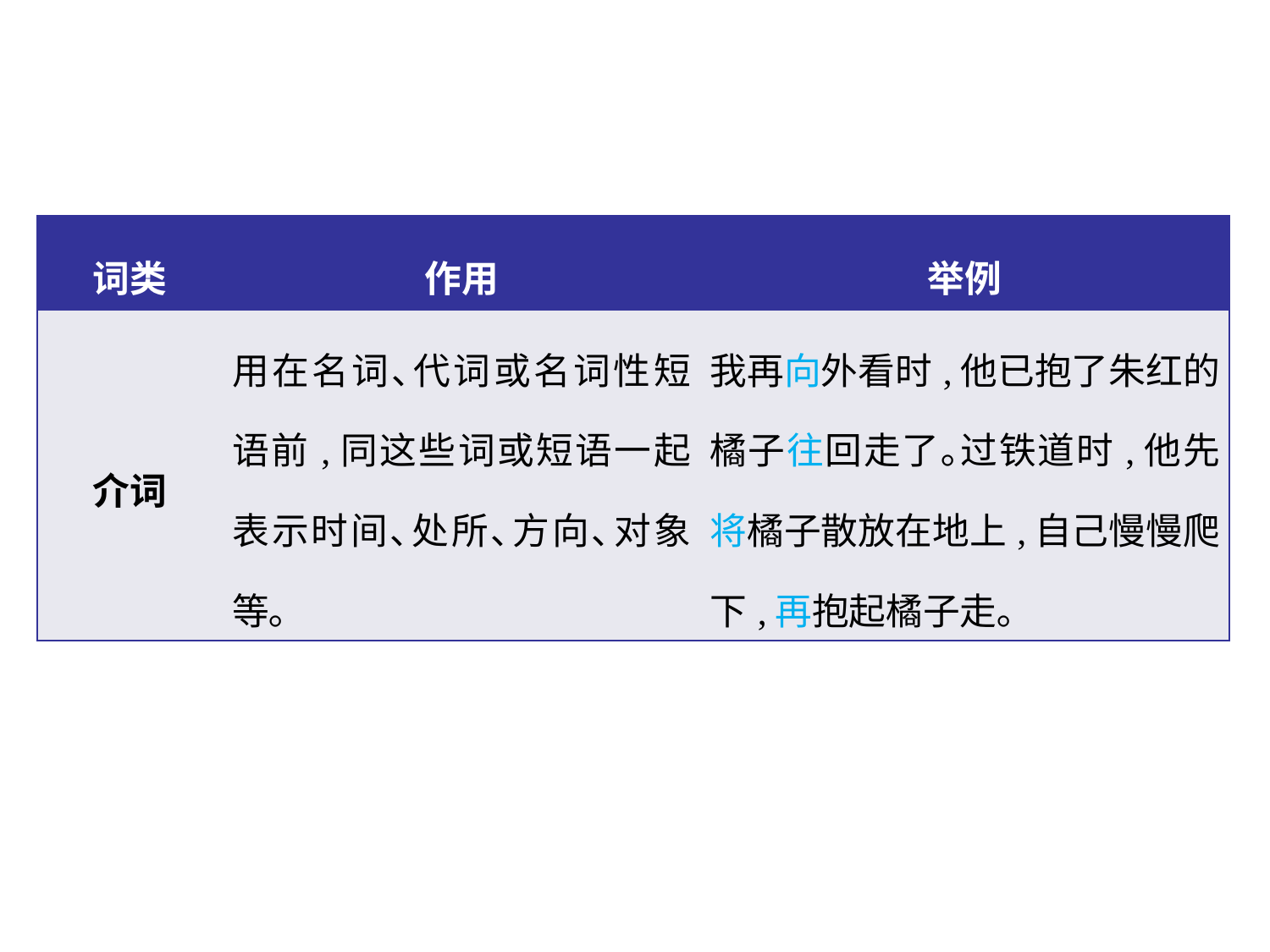

| 词类 | 作用 | 举例 |
| --- | --- | --- |
| 介词 | 用在名词､代词或名词性短语前,同这些词或短语一起表示时间､处所､方向､对象等｡ | 我再向外看时,他已抱了朱红的橘子往回走了｡过铁道时,他先将橘子散放在地上,自己慢慢爬下,再抱起橘子走｡ |